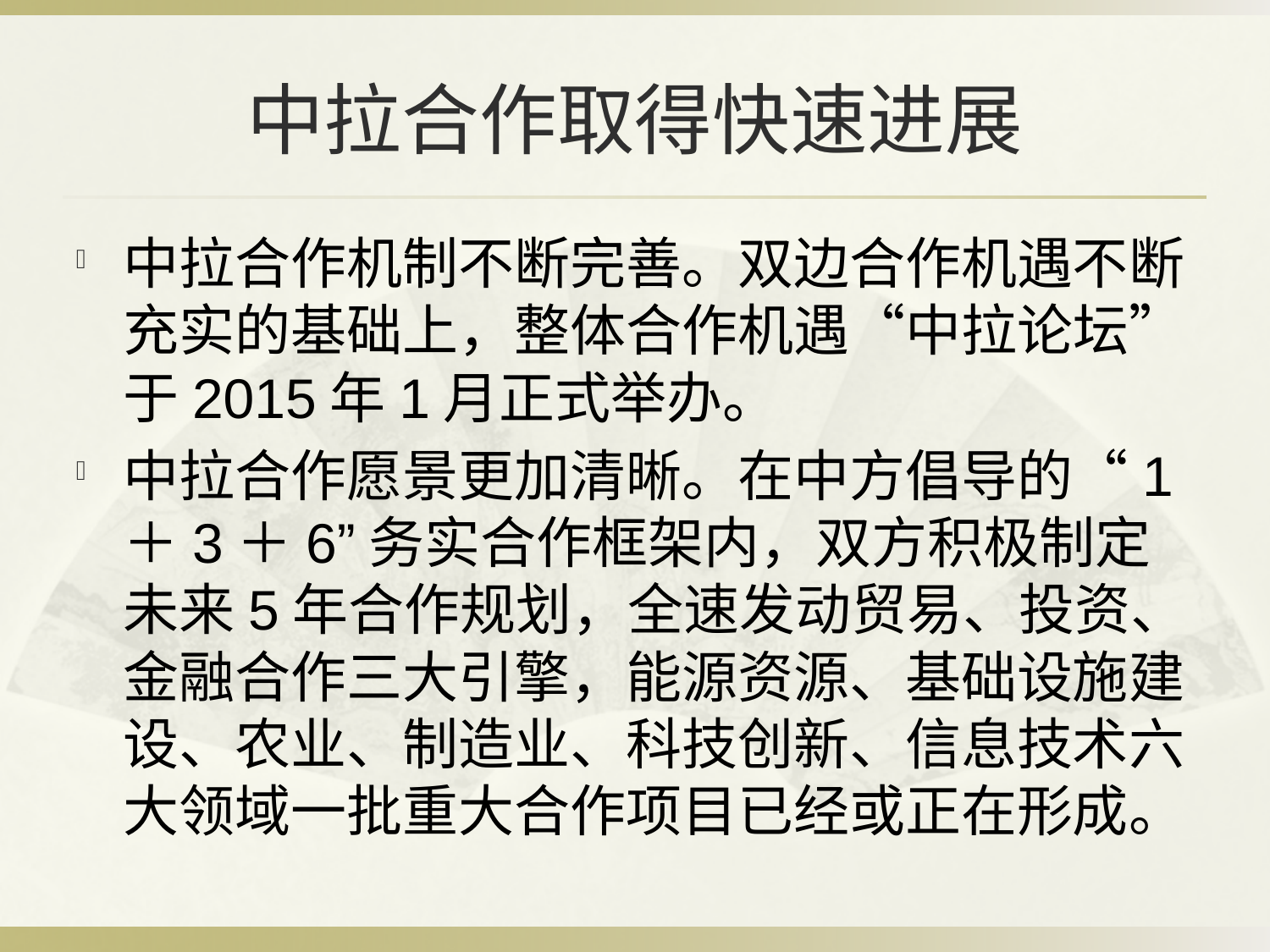

# 中拉合作取得快速进展
中拉合作机制不断完善。双边合作机遇不断充实的基础上，整体合作机遇“中拉论坛”于2015年1月正式举办。
中拉合作愿景更加清晰。在中方倡导的“1＋3＋6”务实合作框架内，双方积极制定未来5年合作规划，全速发动贸易、投资、金融合作三大引擎，能源资源、基础设施建设、农业、制造业、科技创新、信息技术六大领域一批重大合作项目已经或正在形成。